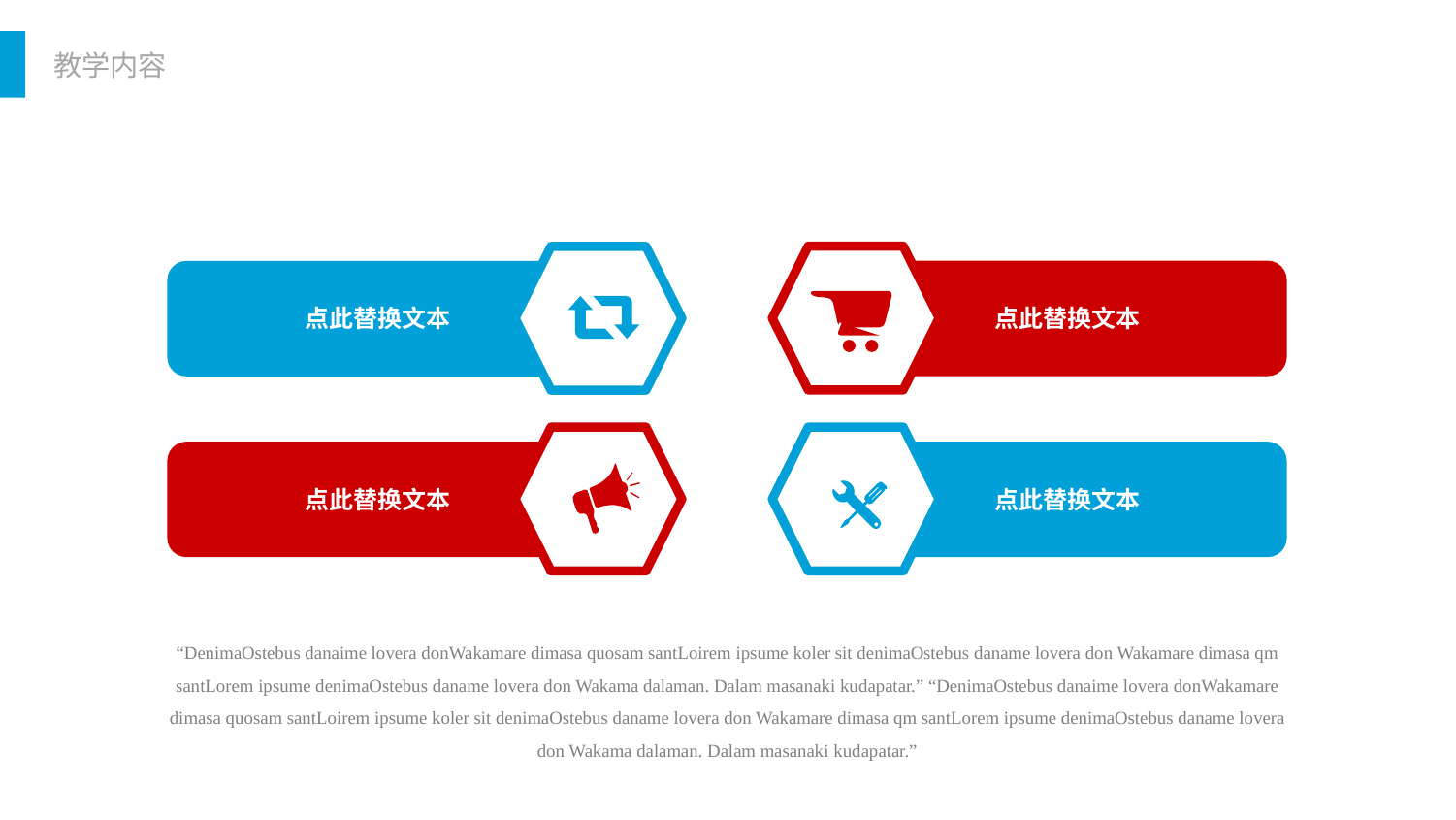

点此替换文本
点此替换文本

点此替换文本
点此替换文本
“DenimaOstebus danaime lovera donWakamare dimasa quosam santLoirem ipsume koler sit denimaOstebus daname lovera don Wakamare dimasa qm santLorem ipsume denimaOstebus daname lovera don Wakama dalaman. Dalam masanaki kudapatar.” “DenimaOstebus danaime lovera donWakamare dimasa quosam santLoirem ipsume koler sit denimaOstebus daname lovera don Wakamare dimasa qm santLorem ipsume denimaOstebus daname lovera don Wakama dalaman. Dalam masanaki kudapatar.”